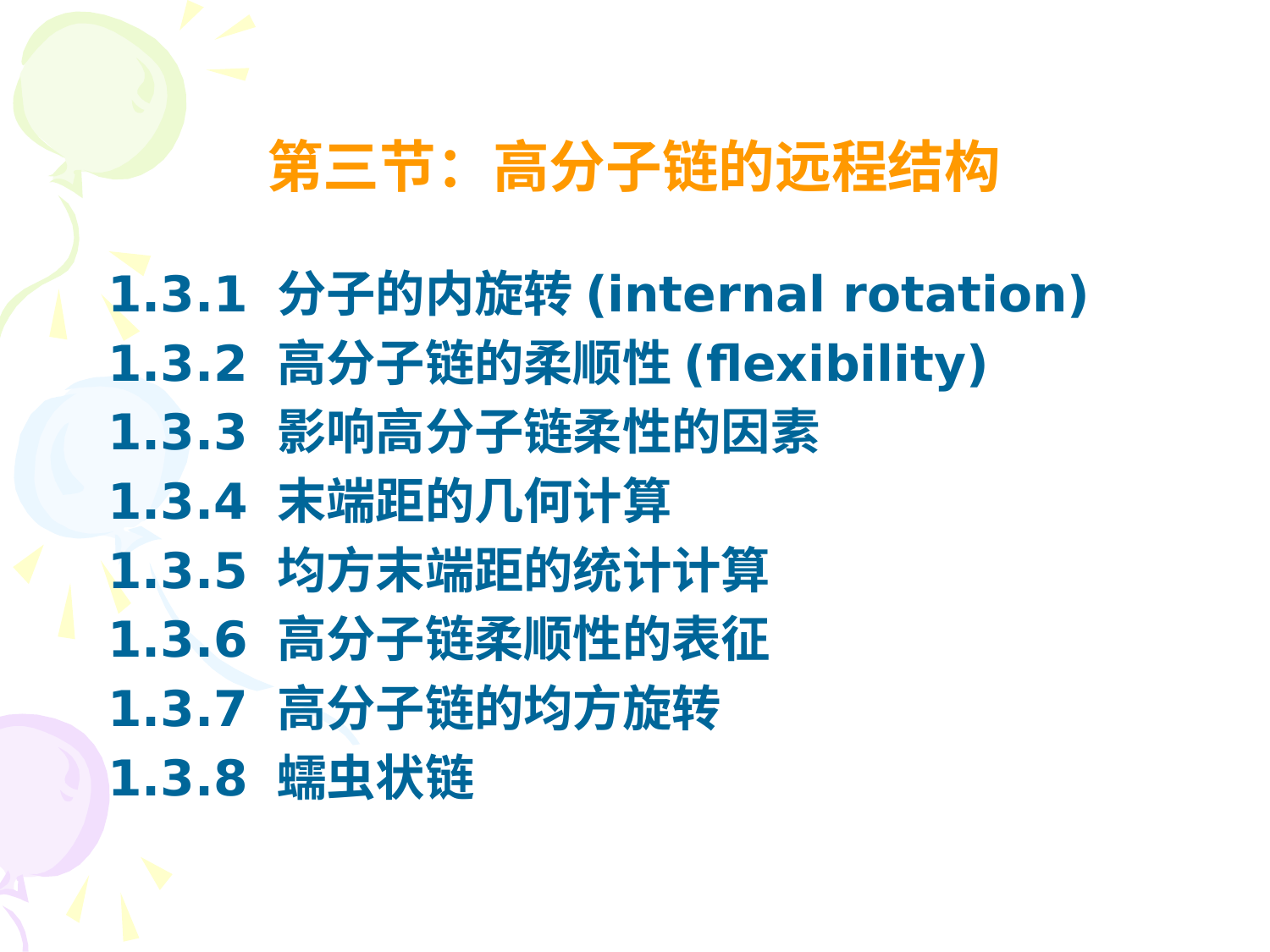

# 第三节：高分子链的远程结构
1.3.1 分子的内旋转(internal rotation)
1.3.2 高分子链的柔顺性(flexibility)
1.3.3 影响高分子链柔性的因素
1.3.4 末端距的几何计算
1.3.5 均方末端距的统计计算
1.3.6 高分子链柔顺性的表征
1.3.7 高分子链的均方旋转
1.3.8 蠕虫状链